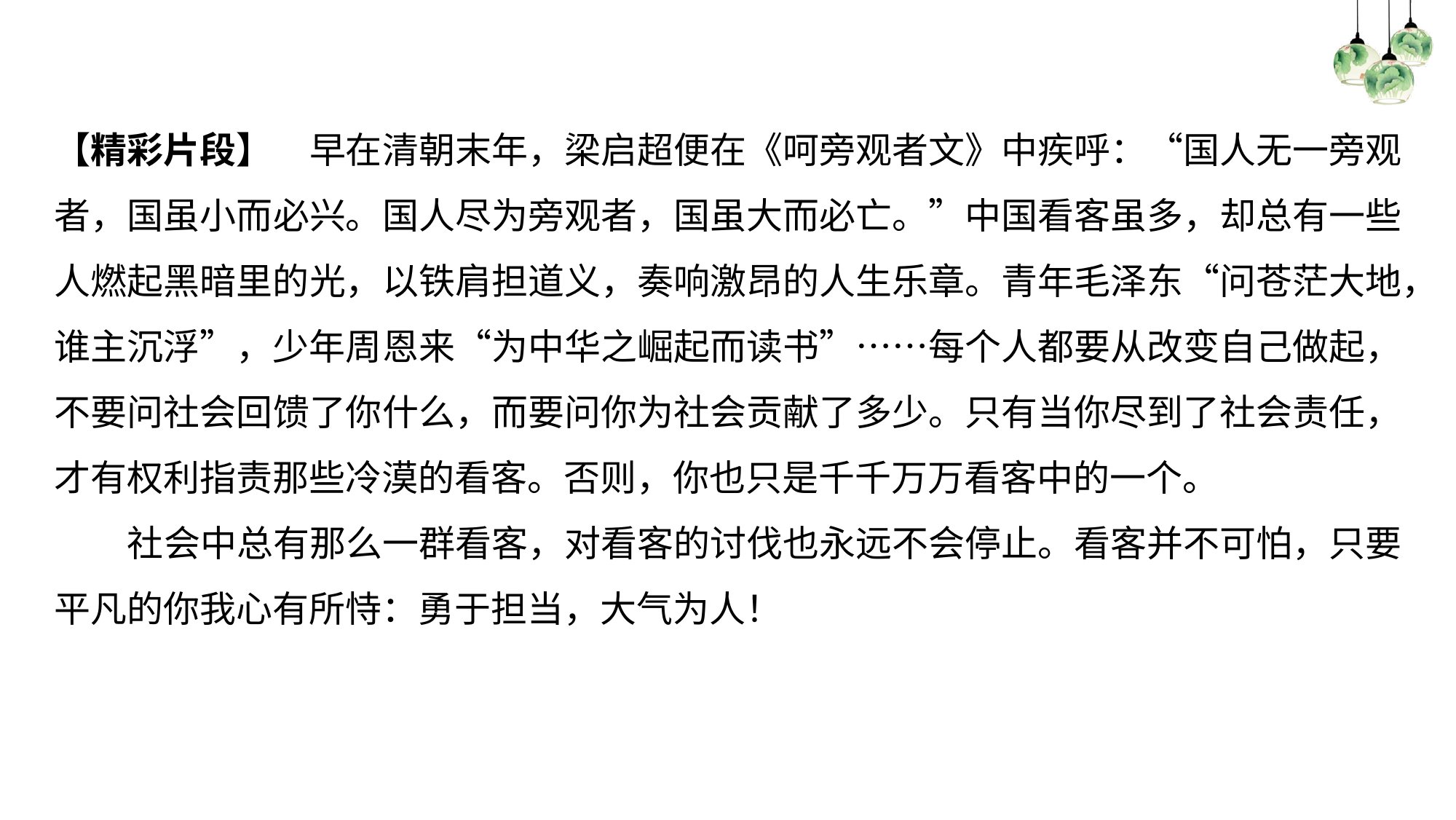

#
【精彩片段】　早在清朝末年，梁启超便在《呵旁观者文》中疾呼：“国人无一旁观者，国虽小而必兴。国人尽为旁观者，国虽大而必亡。”中国看客虽多，却总有一些人燃起黑暗里的光，以铁肩担道义，奏响激昂的人生乐章。青年毛泽东“问苍茫大地，谁主沉浮”，少年周恩来“为中华之崛起而读书”……每个人都要从改变自己做起，不要问社会回馈了你什么，而要问你为社会贡献了多少。只有当你尽到了社会责任，才有权利指责那些冷漠的看客。否则，你也只是千千万万看客中的一个。
社会中总有那么一群看客，对看客的讨伐也永远不会停止。看客并不可怕，只要平凡的你我心有所恃：勇于担当，大气为人！